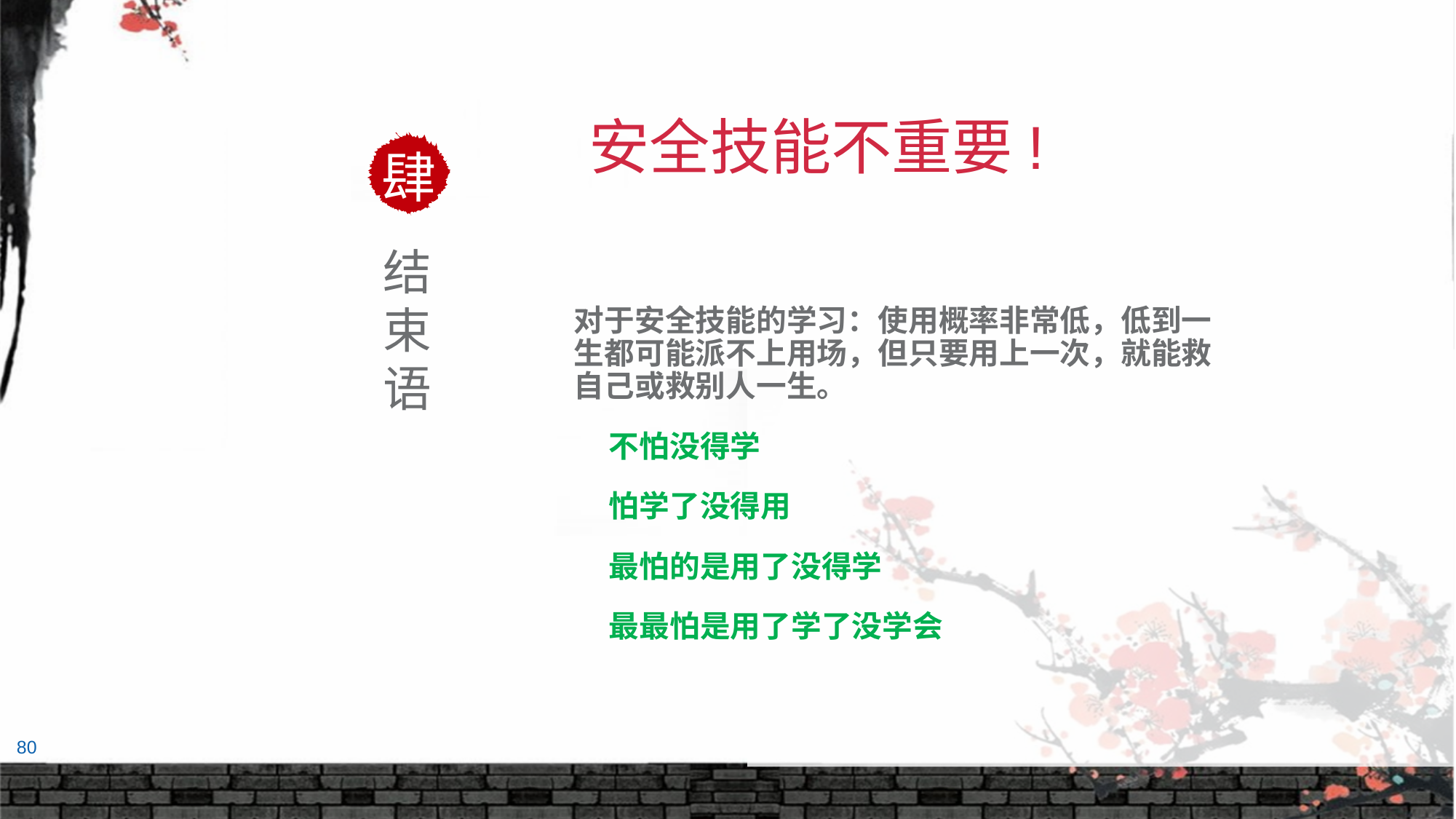

安全技能不重要!
肆
结束语
对于安全技能的学习：使用概率非常低，低到一生都可能派不上用场，但只要用上一次，就能救自己或救别人一生。
    不怕没得学
    怕学了没得用
    最怕的是用了没得学
    最最怕是用了学了没学会

80